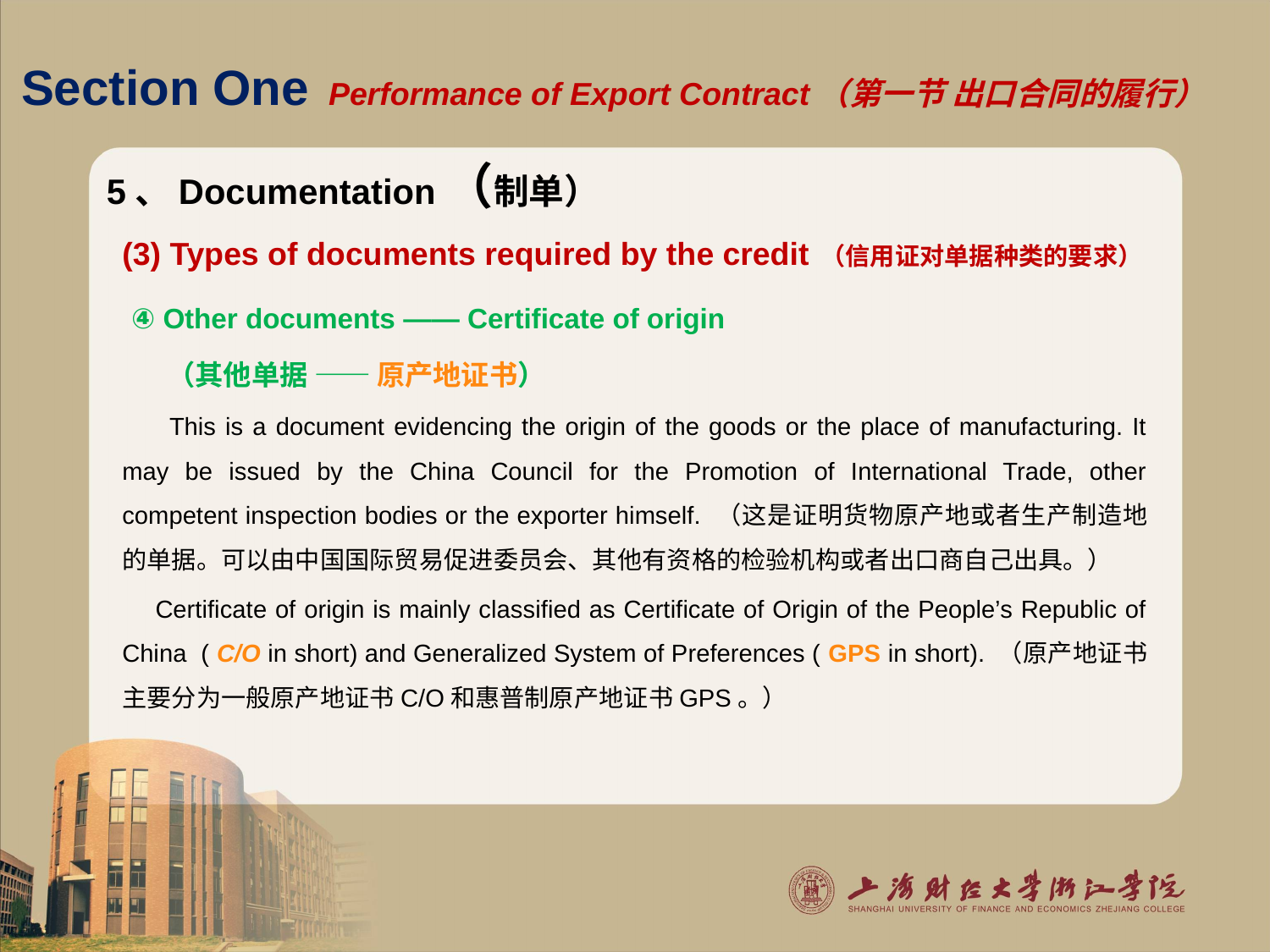

# Section One  Performance of Export Contract（第一节 出口合同的履行）
5、Documentation（制单）
(3) Types of documents required by the credit  （信用证对单据种类的要求）
 ④ Other documents —— Certificate of origin
      （其他单据 —— 原产地证书）
     This is a document evidencing the origin of the goods or the place of manufacturing. It may be issued by the China Council for the Promotion of International Trade, other competent inspection bodies or the exporter himself. （这是证明货物原产地或者生产制造地的单据。可以由中国国际贸易促进委员会、其他有资格的检验机构或者出口商自己出具。）
    Certificate of origin is mainly classified as Certificate of Origin of the People’s Republic of China  ( C/O in short) and Generalized System of Preferences ( GPS in short). （原产地证书主要分为一般原产地证书C/O和惠普制原产地证书GPS。）